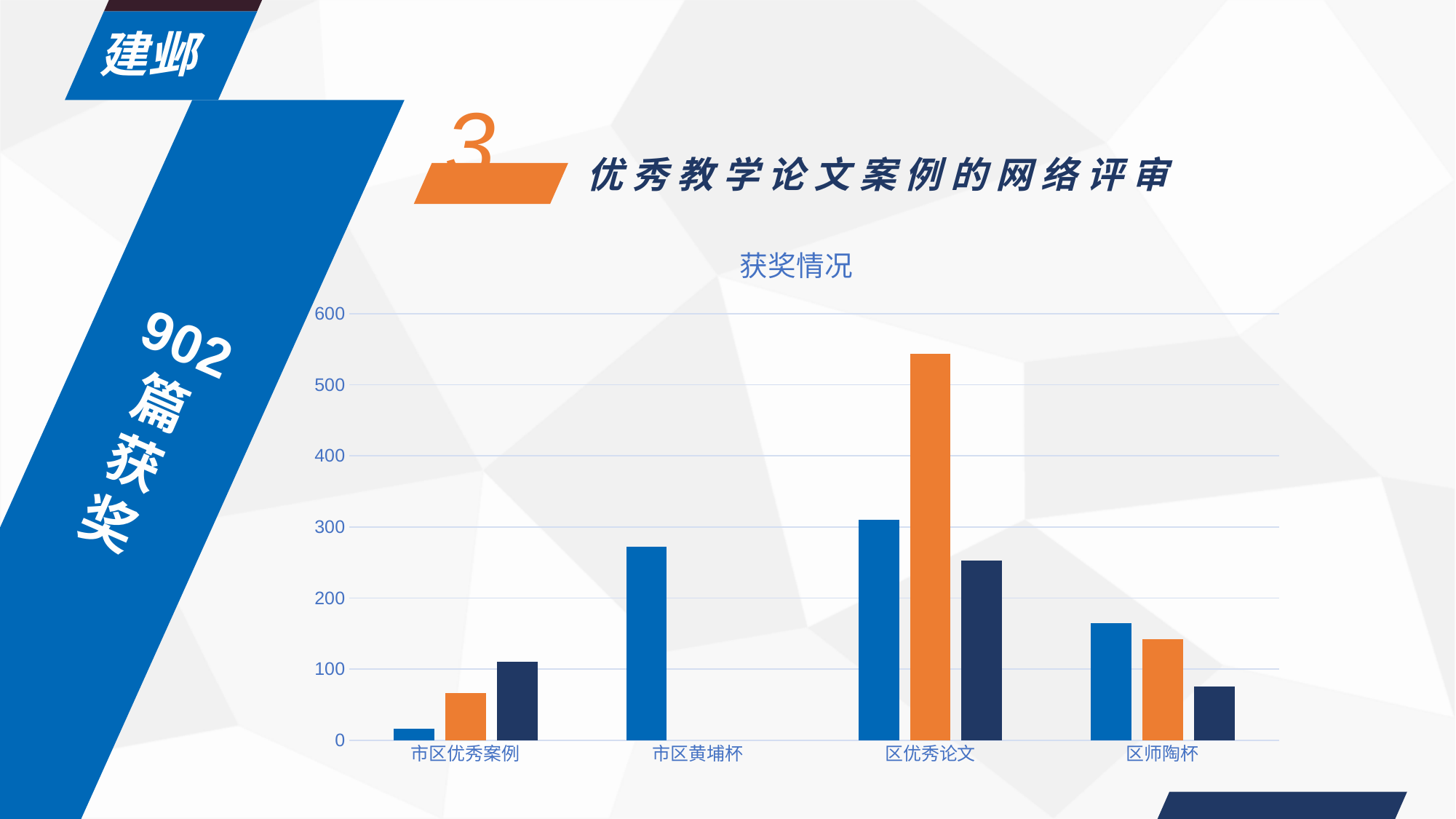

建邺
3
87
优秀教学论文案例的网络评审

### Chart: 获奖情况

| Category | 一等奖 | 二等奖 | 三等奖 |
|---|---|---|---|
| 市区优秀案例 | 16.0 | 66.0 | 110.0 |
| 市区黄埔杯 | 272.0 | None | None |
| 区优秀论文 | 310.0 | 543.0 | 253.0 |
| 区师陶杯 | 165.0 | 142.0 | 76.0 |
902
篇获奖